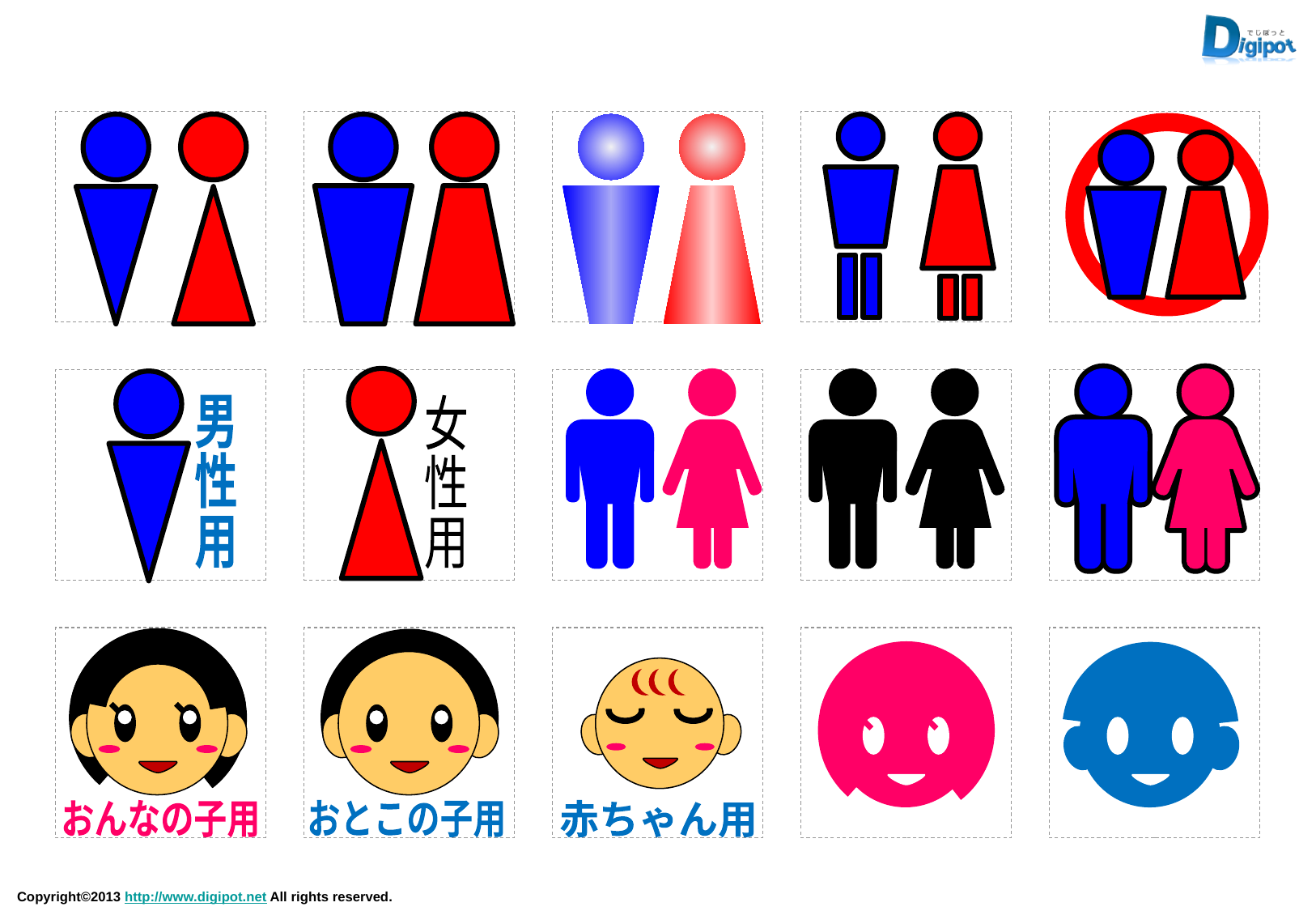

女
性
用

男
性
用

おんなの子用

おとこの子用

赤ちゃん用